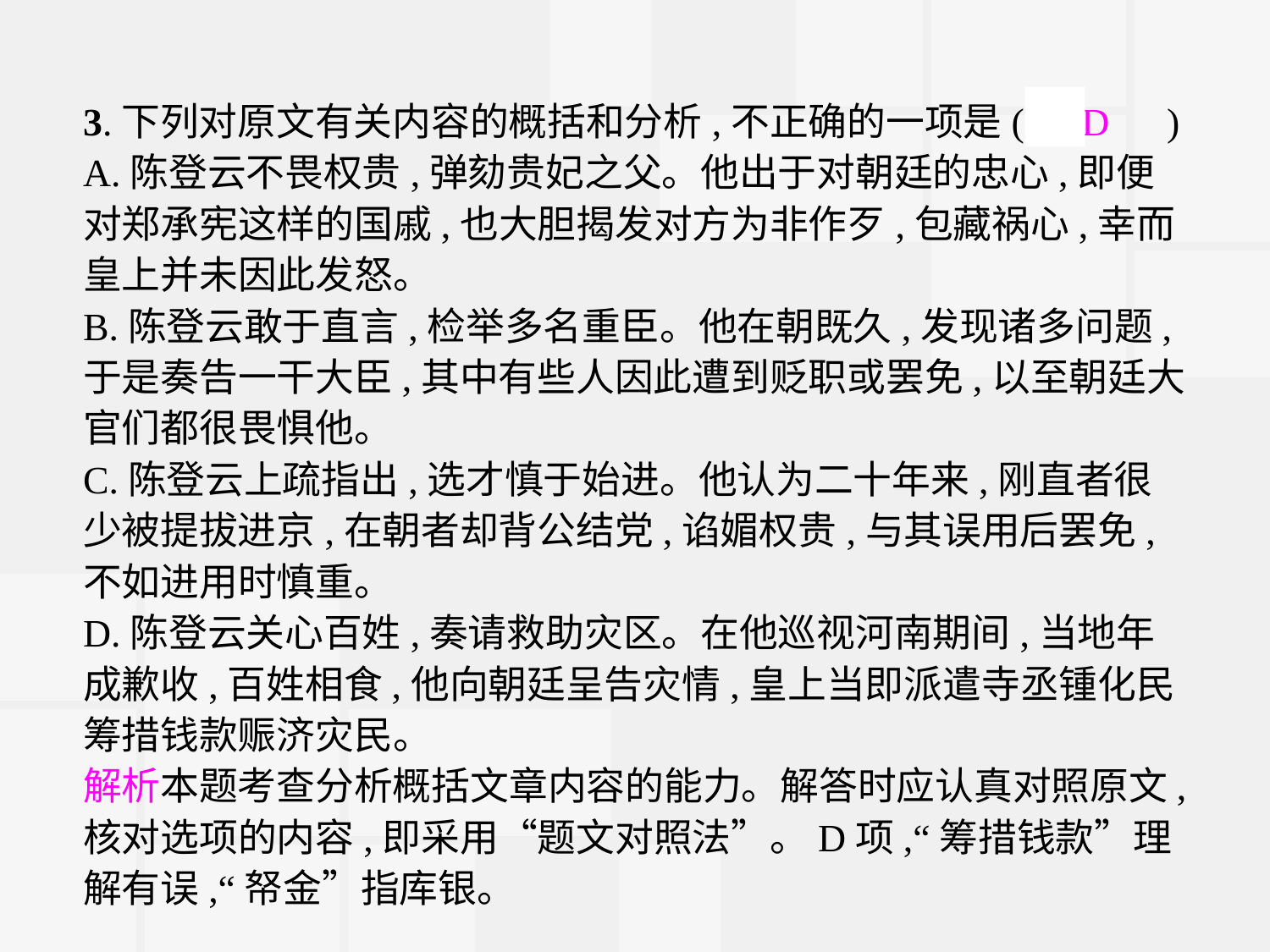

3.下列对原文有关内容的概括和分析,不正确的一项是(　D　)
A.陈登云不畏权贵,弹劾贵妃之父。他出于对朝廷的忠心,即便对郑承宪这样的国戚,也大胆揭发对方为非作歹,包藏祸心,幸而皇上并未因此发怒。
B.陈登云敢于直言,检举多名重臣。他在朝既久,发现诸多问题,于是奏告一干大臣,其中有些人因此遭到贬职或罢免,以至朝廷大官们都很畏惧他。
C.陈登云上疏指出,选才慎于始进。他认为二十年来,刚直者很少被提拔进京,在朝者却背公结党,谄媚权贵,与其误用后罢免,不如进用时慎重。
D.陈登云关心百姓,奏请救助灾区。在他巡视河南期间,当地年成歉收,百姓相食,他向朝廷呈告灾情,皇上当即派遣寺丞锺化民筹措钱款赈济灾民。
解析本题考查分析概括文章内容的能力。解答时应认真对照原文,核对选项的内容,即采用“题文对照法”。D项,“筹措钱款”理解有误,“帑金”指库银。